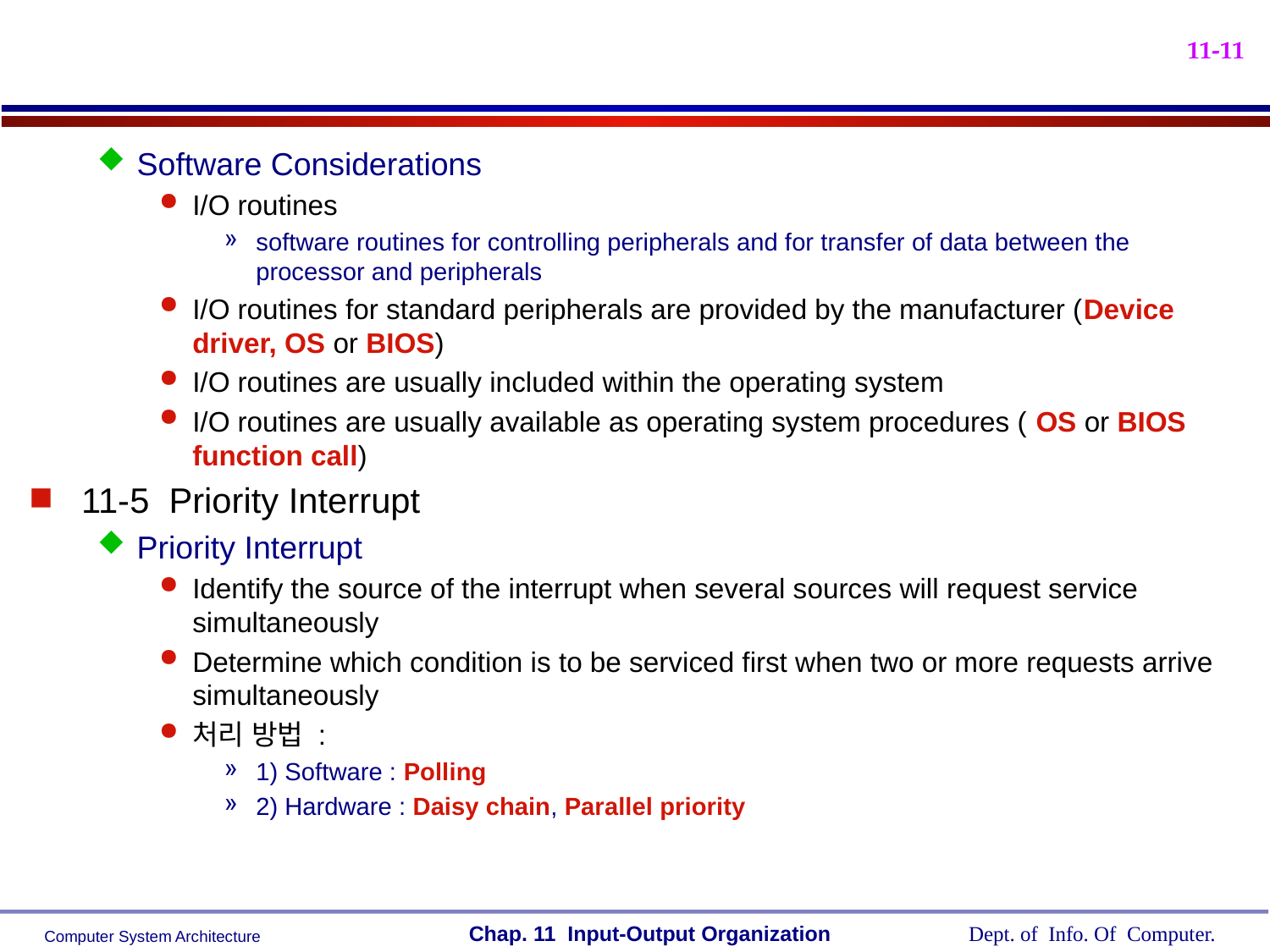

Software Considerations
I/O routines
software routines for controlling peripherals and for transfer of data between the processor and peripherals
I/O routines for standard peripherals are provided by the manufacturer (Device driver, OS or BIOS)
I/O routines are usually included within the operating system
I/O routines are usually available as operating system procedures ( OS or BIOS function call)
11-5  Priority Interrupt
Priority Interrupt
Identify the source of the interrupt when several sources will request service simultaneously
Determine which condition is to be serviced first when two or more requests arrive simultaneously
처리 방법 :
1) Software : Polling
2) Hardware : Daisy chain, Parallel priority